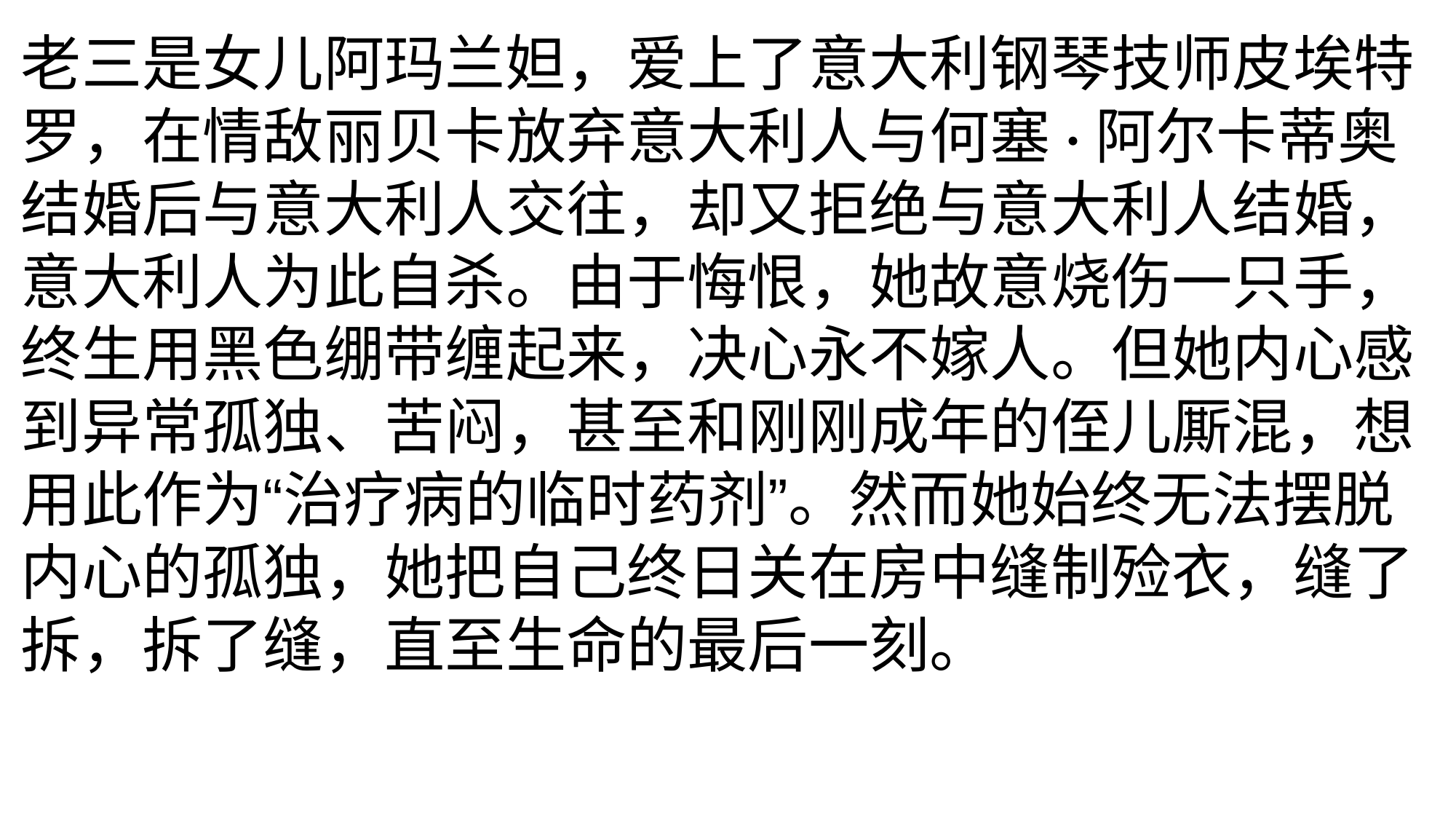

老三是女儿阿玛兰妲，爱上了意大利钢琴技师皮埃特罗，在情敌丽贝卡放弃意大利人与何塞·阿尔卡蒂奥结婚后与意大利人交往，却又拒绝与意大利人结婚，意大利人为此自杀。由于悔恨，她故意烧伤一只手，终生用黑色绷带缠起来，决心永不嫁人。但她内心感到异常孤独、苦闷，甚至和刚刚成年的侄儿厮混，想用此作为“治疗病的临时药剂”。然而她始终无法摆脱内心的孤独，她把自己终日关在房中缝制殓衣，缝了拆，拆了缝，直至生命的最后一刻。